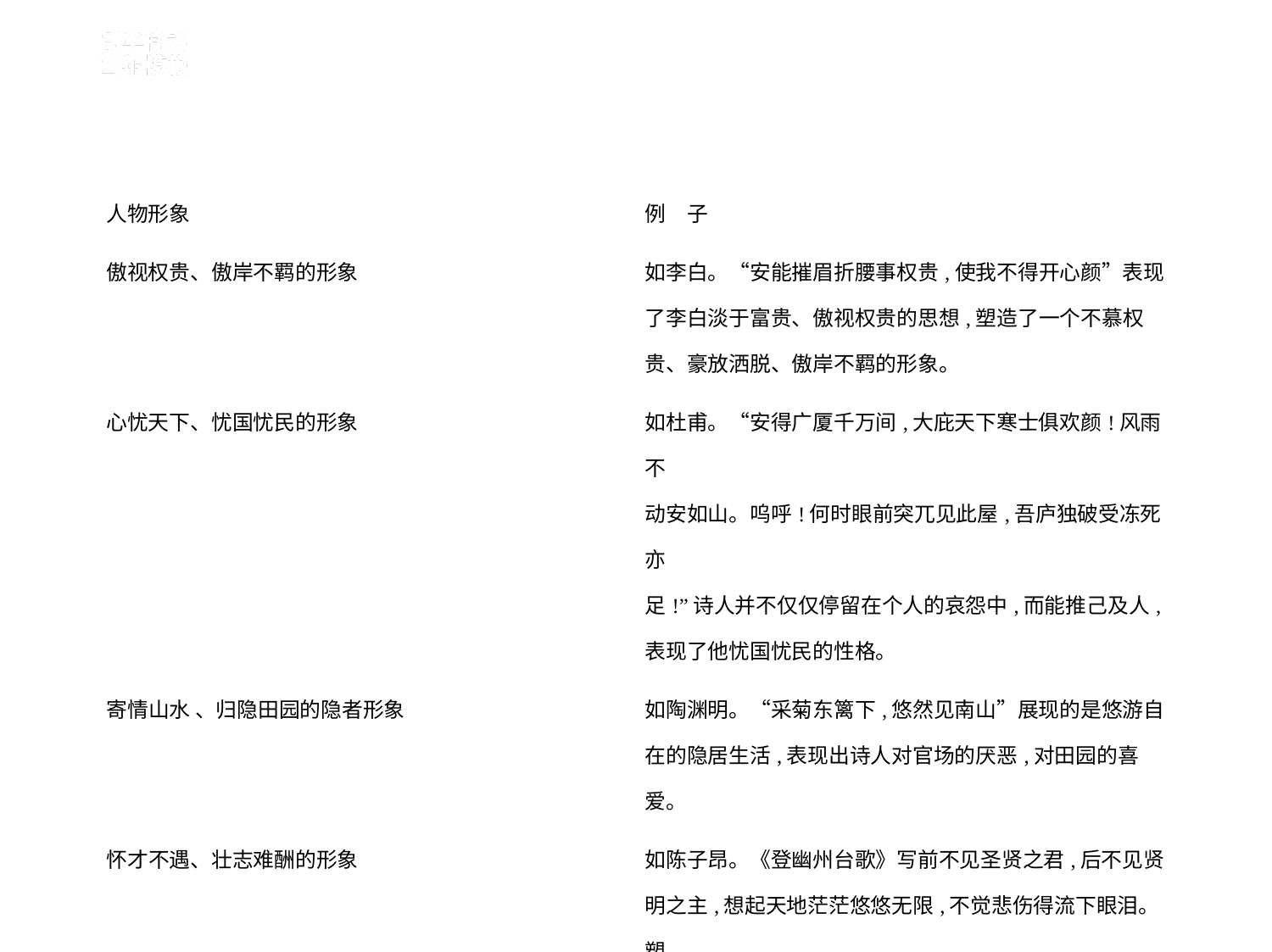

| 人物形象 | 例　子 |
| --- | --- |
| 傲视权贵、傲岸不羁的形象 | 如李白。“安能摧眉折腰事权贵,使我不得开心颜”表现 了李白淡于富贵、傲视权贵的思想,塑造了一个不慕权 贵、豪放洒脱、傲岸不羁的形象。 |
| 心忧天下、忧国忧民的形象 | 如杜甫。“安得广厦千万间,大庇天下寒士俱欢颜!风雨不 动安如山。呜呼!何时眼前突兀见此屋,吾庐独破受冻死亦 足!”诗人并不仅仅停留在个人的哀怨中,而能推己及人, 表现了他忧国忧民的性格。 |
| 寄情山水 、归隐田园的隐者形象 | 如陶渊明。“采菊东篱下,悠然见南山”展现的是悠游自 在的隐居生活,表现出诗人对官场的厌恶,对田园的喜爱。 |
| 怀才不遇、壮志难酬的形象 | 如陈子昂。《登幽州台歌》写前不见圣贤之君,后不见贤 明之主,想起天地茫茫悠悠无限,不觉悲伤得流下眼泪。塑 造了一个空怀报国为民之心却不得施展的怀才不遇的知 识分子形象。 |